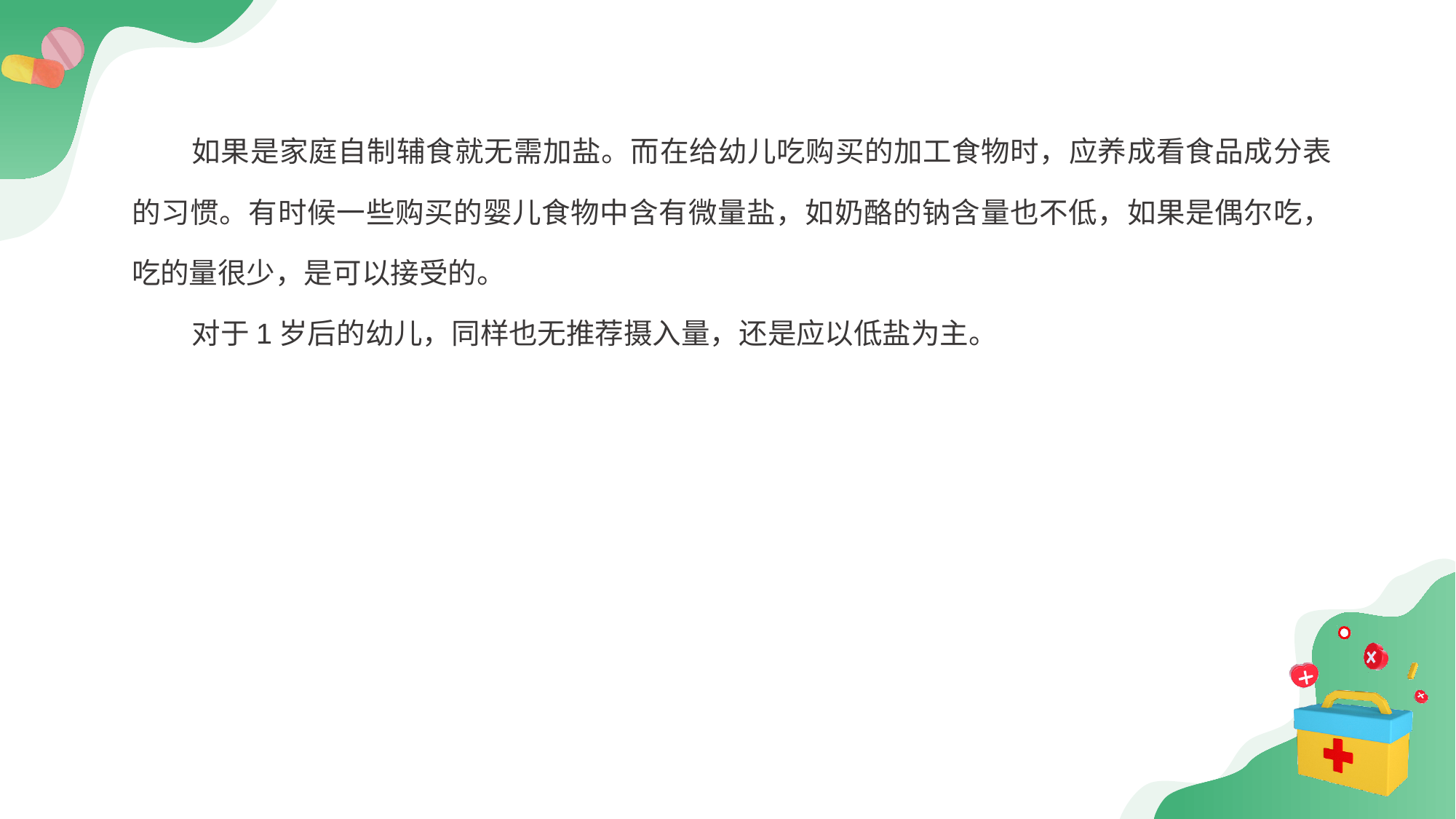

如果是家庭自制辅食就无需加盐。而在给幼儿吃购买的加工食物时，应养成看食品成分表的习惯。有时候一些购买的婴儿食物中含有微量盐，如奶酪的钠含量也不低，如果是偶尔吃，吃的量很少，是可以接受的。
对于1岁后的幼儿，同样也无推荐摄入量，还是应以低盐为主。